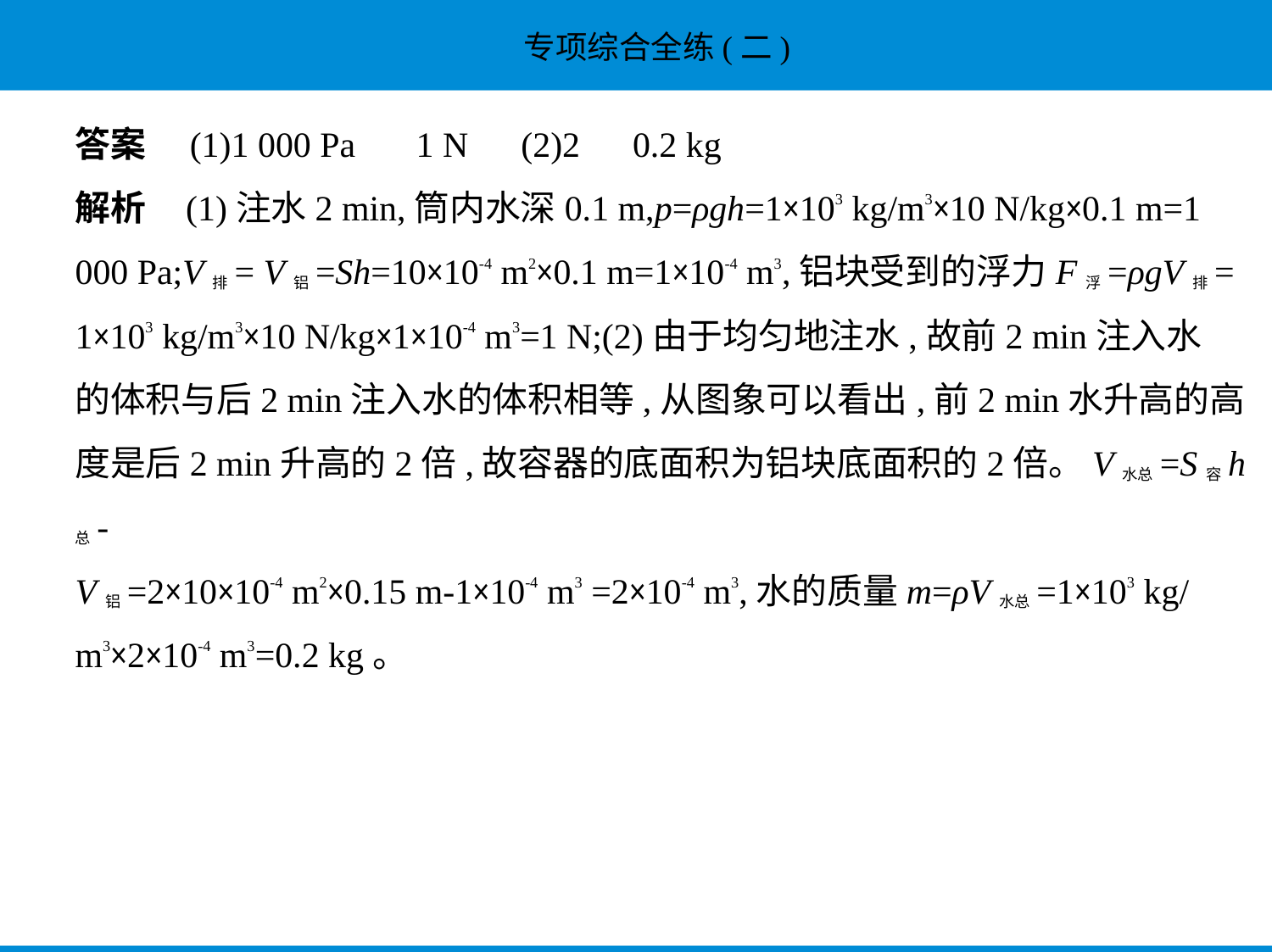

答案　(1)1 000 Pa　 1 N　(2)2　0.2 kg
解析    (1)注水2 min,筒内水深0.1 m,p=ρgh=1×103 kg/m3×10 N/kg×0.1 m=1
000 Pa;V排= V铝=Sh=10×10-4 m2×0.1 m=1×10-4 m3,铝块受到的浮力F浮=ρgV排=
1×103 kg/m3×10 N/kg×1×10-4 m3=1 N;(2)由于均匀地注水,故前2 min注入水
的体积与后2 min注入水的体积相等,从图象可以看出,前2 min水升高的高
度是后2 min升高的2倍,故容器的底面积为铝块底面积的2倍。V水总=S容h总-
V铝=2×10×10-4 m2×0.15 m-1×10-4 m3 =2×10-4 m3,水的质量m=ρV水总=1×103 kg/
m3×2×10-4 m3=0.2 kg。